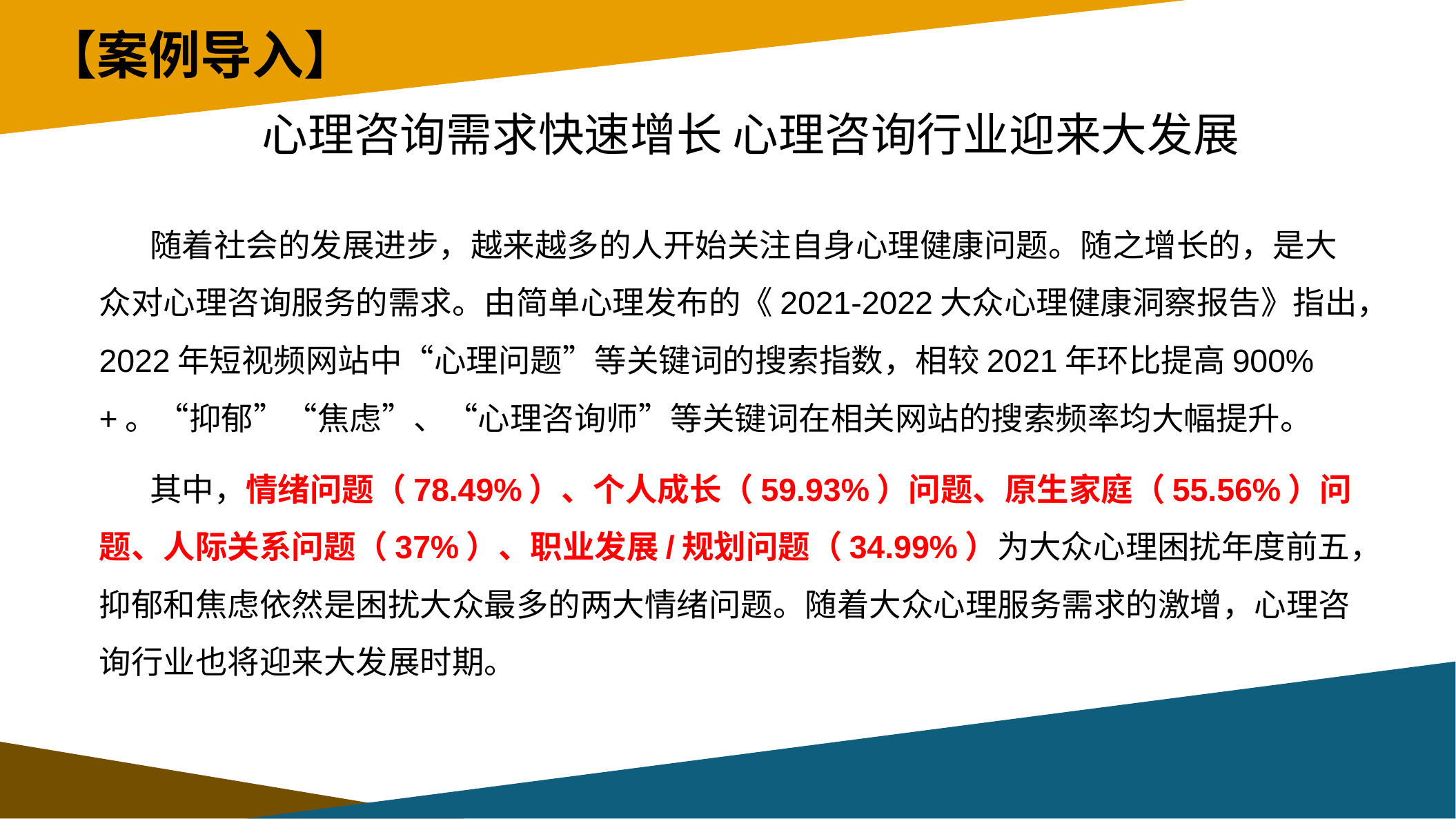

【案例导入】
# 心理咨询需求快速增长 心理咨询行业迎来大发展
      随着社会的发展进步，越来越多的人开始关注自身心理健康问题。随之增长的，是大众对心理咨询服务的需求。由简单心理发布的《2021-2022大众心理健康洞察报告》指出，2022年短视频网站中“心理问题”等关键词的搜索指数，相较2021年环比提高900%+。“抑郁”“焦虑”、“心理咨询师”等关键词在相关网站的搜索频率均大幅提升。
      其中，情绪问题（78.49%）、个人成长（59.93%）问题、原生家庭（55.56%）问题、人际关系问题（37%）、职业发展/规划问题（34.99%）为大众心理困扰年度前五，抑郁和焦虑依然是困扰大众最多的两大情绪问题。随着大众心理服务需求的激增，心理咨询行业也将迎来大发展时期。